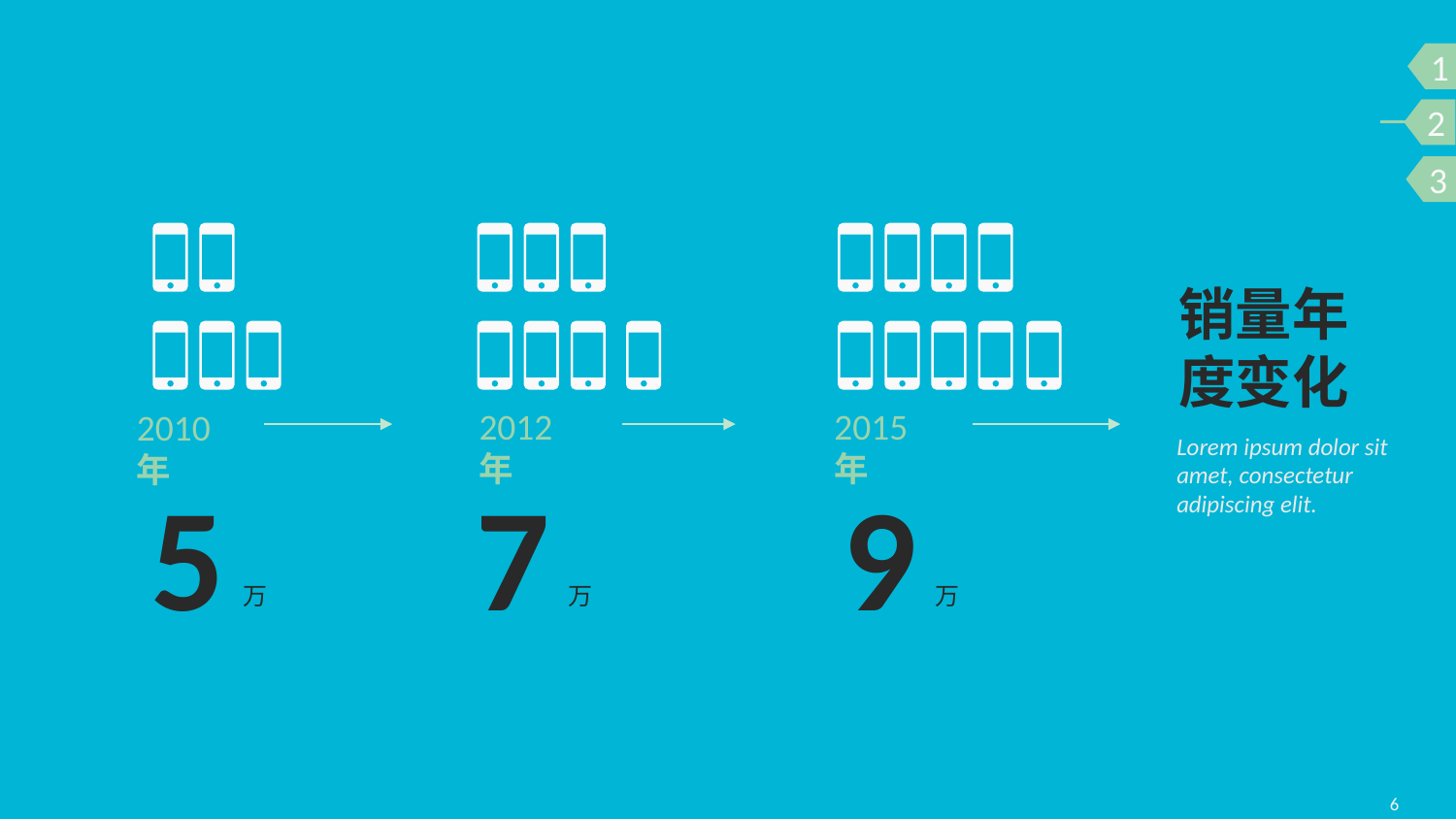

1
2
3

销量年度变化

2012 年
2015 年
2010 年
Lorem ipsum dolor sit amet, consectetur adipiscing elit.
5
7
9
万
万
万